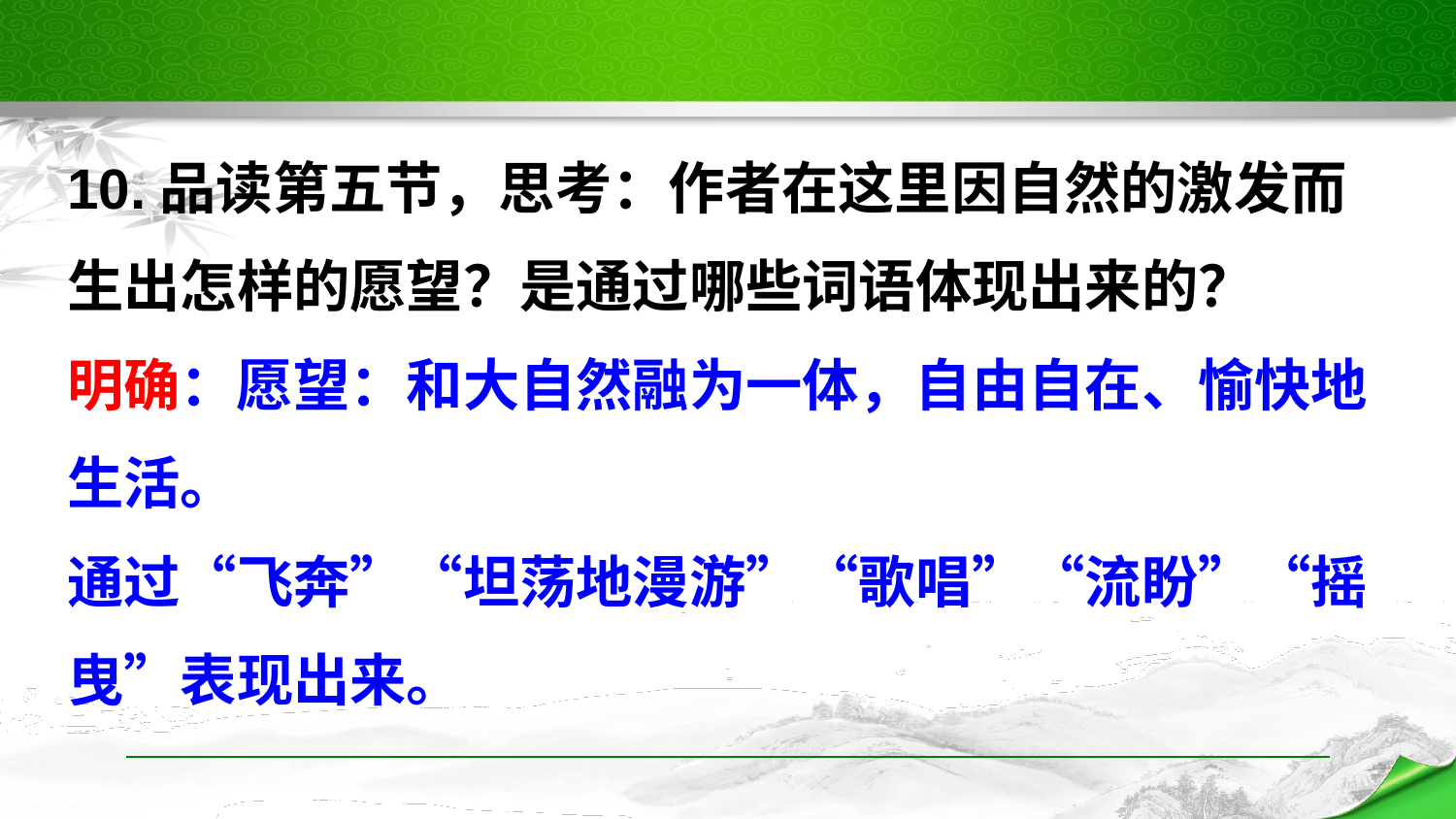

10.品读第五节，思考：作者在这里因自然的激发而生出怎样的愿望？是通过哪些词语体现出来的？
明确：愿望：和大自然融为一体，自由自在、愉快地生活。
通过“飞奔”“坦荡地漫游”“歌唱”“流盼”“摇曳”表现出来。